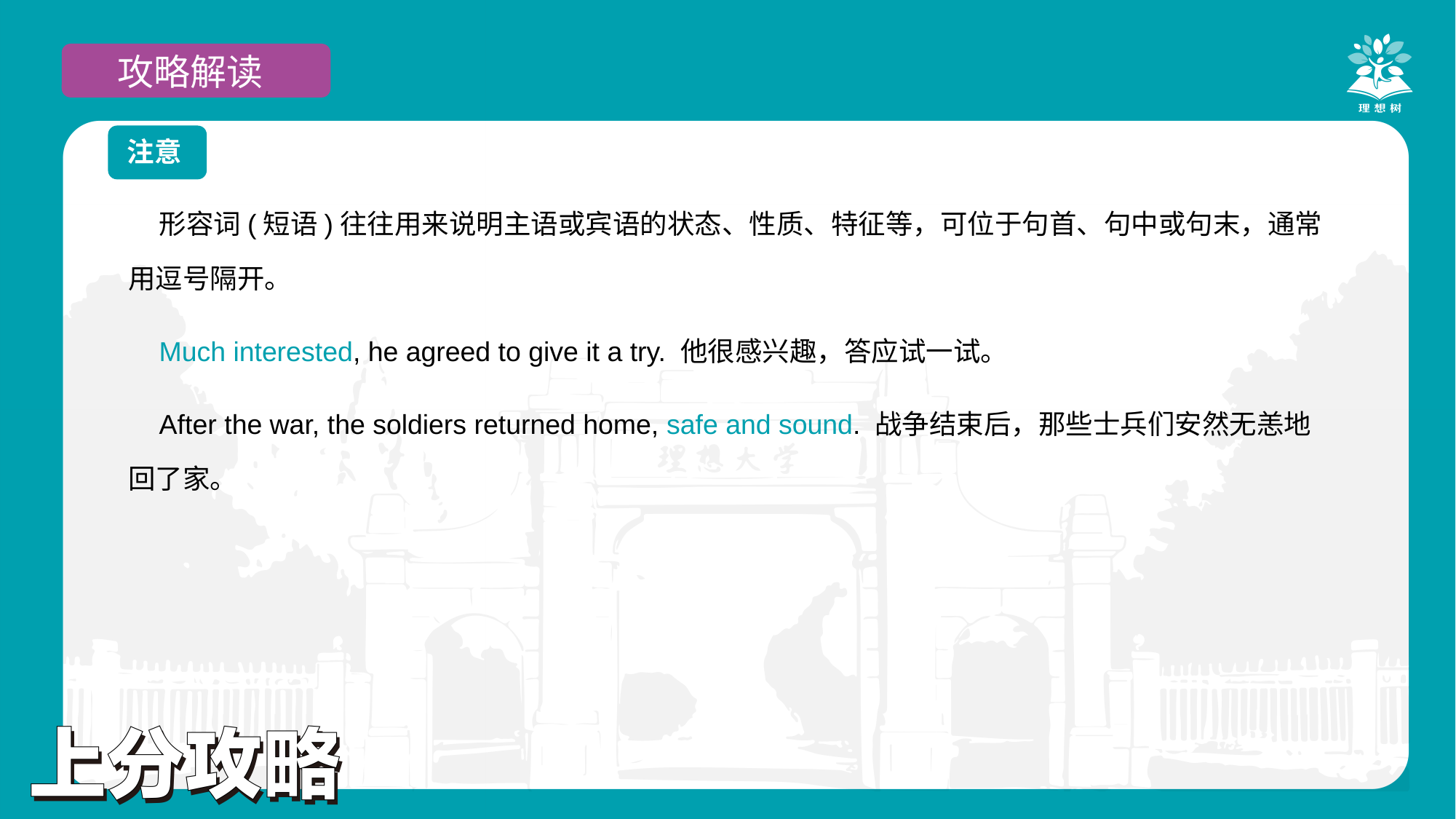

攻略解读

注意
形容词(短语)往往用来说明主语或宾语的状态、性质、特征等，可位于句首、句中或句末，通常用逗号隔开。
Much interested, he agreed to give it a try. 他很感兴趣，答应试一试。
After the war, the soldiers returned home, safe and sound. 战争结束后，那些士兵们安然无恙地回了家。